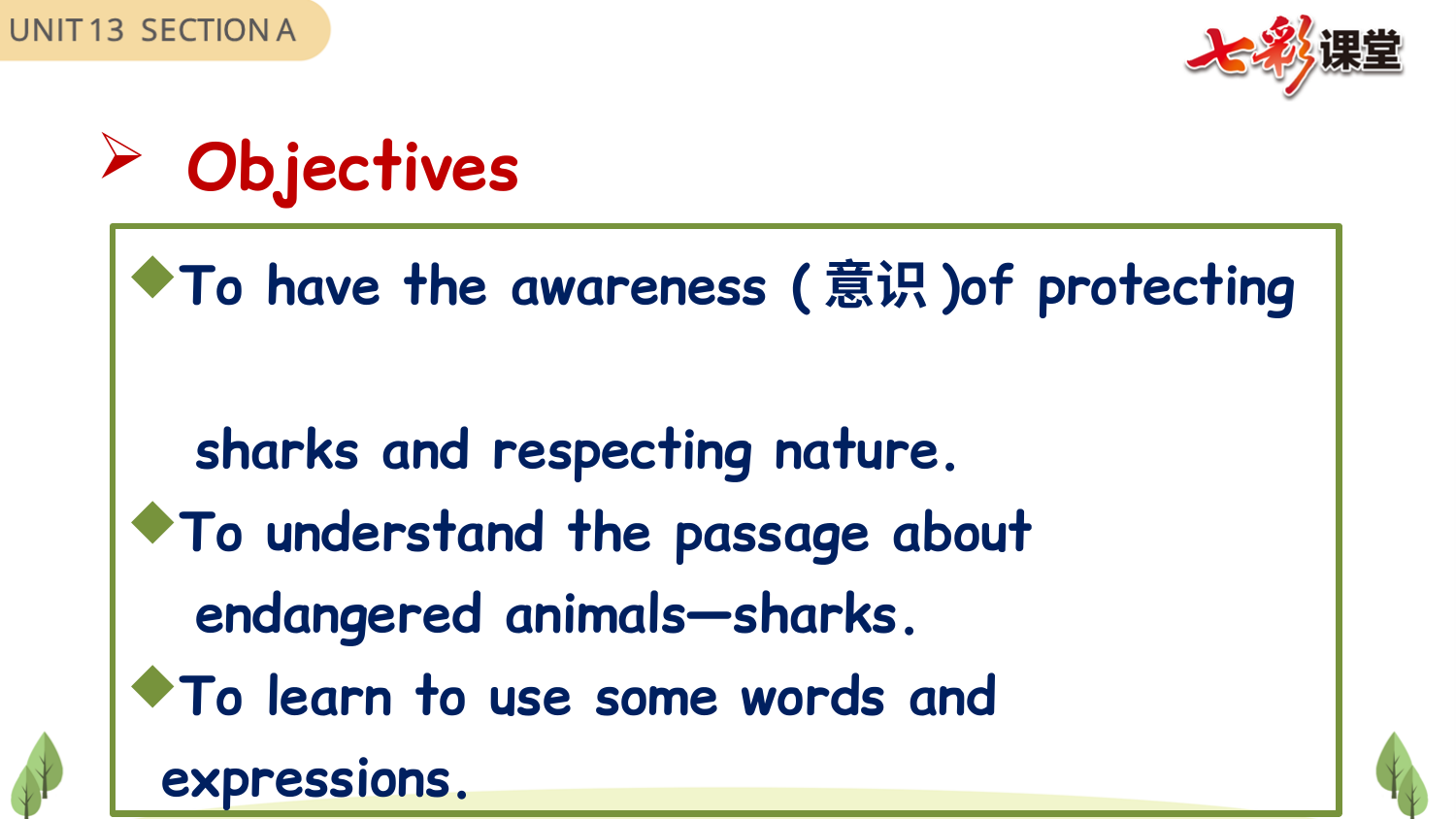

Objectives
To have the awareness (意识)of protecting
   sharks and respecting nature.
To understand the passage about
   endangered animals—sharks.
To learn to use some words and expressions.